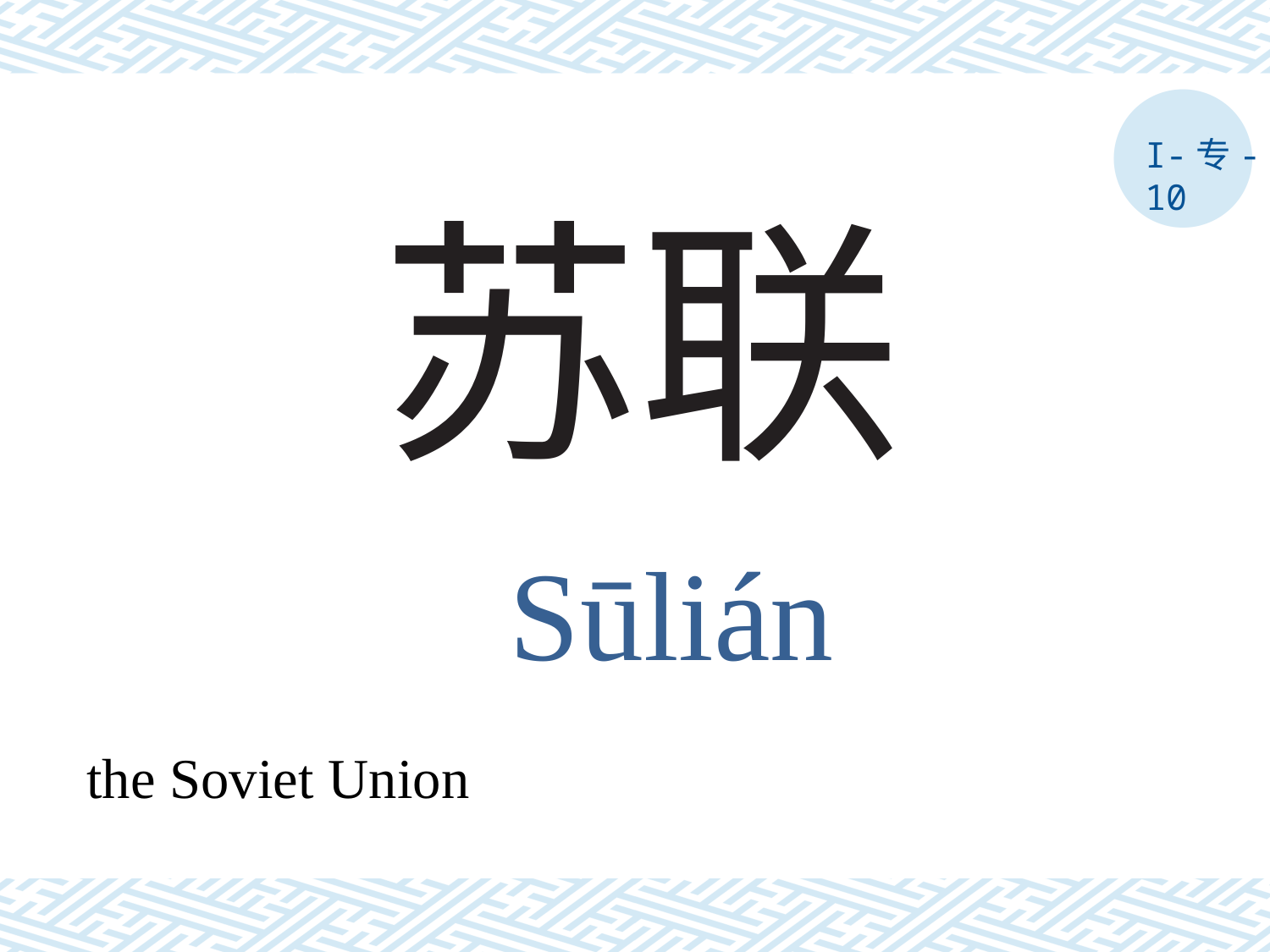

I-专-10

# 苏联
Sūlián
the Soviet Union